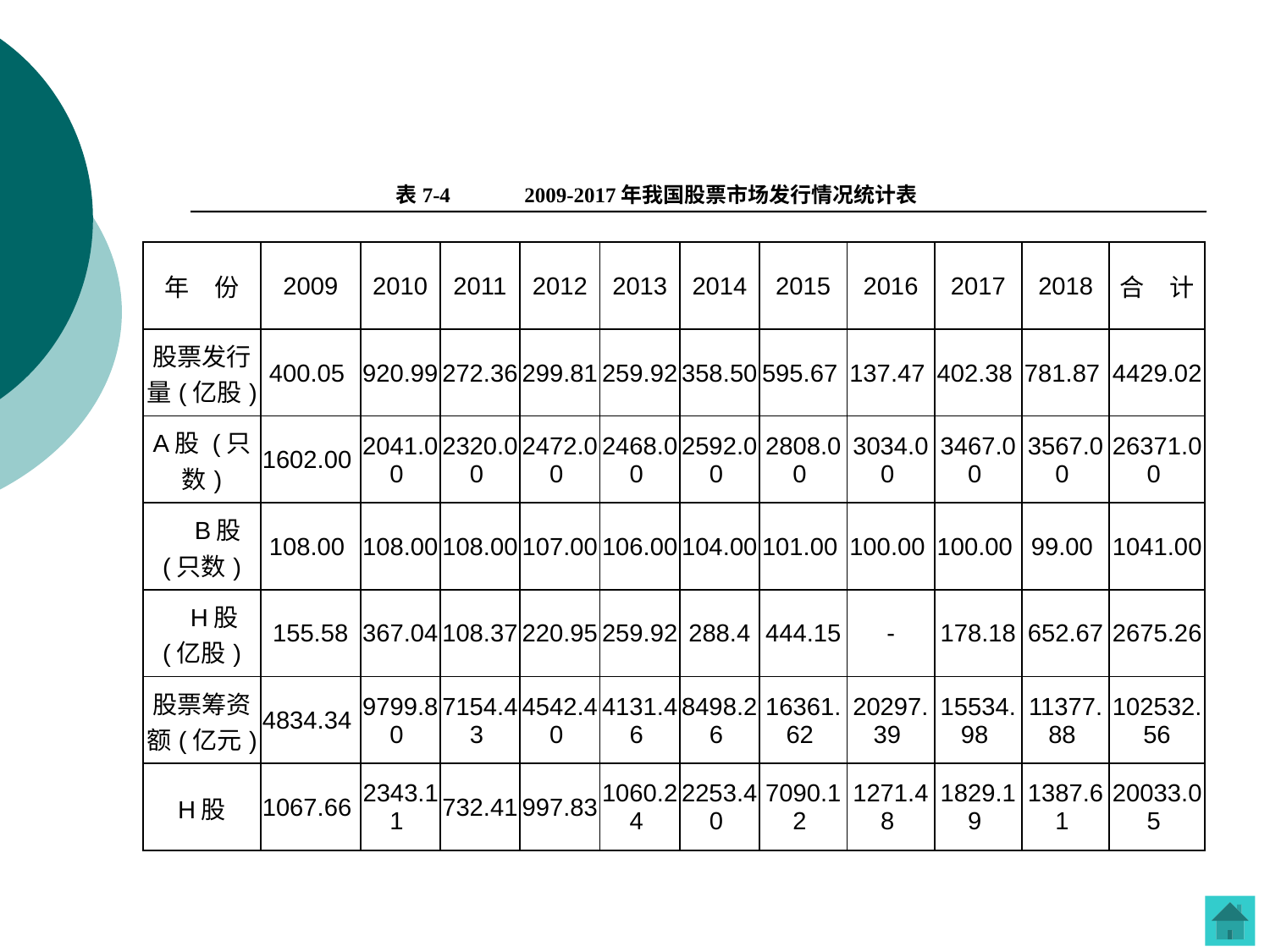

表7-4              2009-2017年我国股票市场发行情况统计表
| 年　份 | 2009 | 2010 | 2011 | 2012 | 2013 | 2014 | 2015 | 2016 | 2017 | 2018 | 合　计 |
| --- | --- | --- | --- | --- | --- | --- | --- | --- | --- | --- | --- |
| 股票发行量(亿股) | 400.05 | 920.99 | 272.36 | 299.81 | 259.92 | 358.50 | 595.67 | 137.47 | 402.38 | 781.87 | 4429.02 |
| A股 (只数) | 1602.00 | 2041.00 | 2320.00 | 2472.00 | 2468.00 | 2592.00 | 2808.00 | 3034.00 | 3467.00 | 3567.00 | 26371.00 |
| B股 (只数) | 108.00 | 108.00 | 108.00 | 107.00 | 106.00 | 104.00 | 101.00 | 100.00 | 100.00 | 99.00 | 1041.00 |
| H股(亿股) | 155.58 | 367.04 | 108.37 | 220.95 | 259.92 | 288.4 | 444.15 | - | 178.18 | 652.67 | 2675.26 |
| 股票筹资额(亿元) | 4834.34 | 9799.80 | 7154.43 | 4542.40 | 4131.46 | 8498.26 | 16361.62 | 20297.39 | 15534.98 | 11377.88 | 102532.56 |
| H股 | 1067.66 | 2343.11 | 732.41 | 997.83 | 1060.24 | 2253.40 | 7090.12 | 1271.48 | 1829.19 | 1387.61 | 20033.05 |